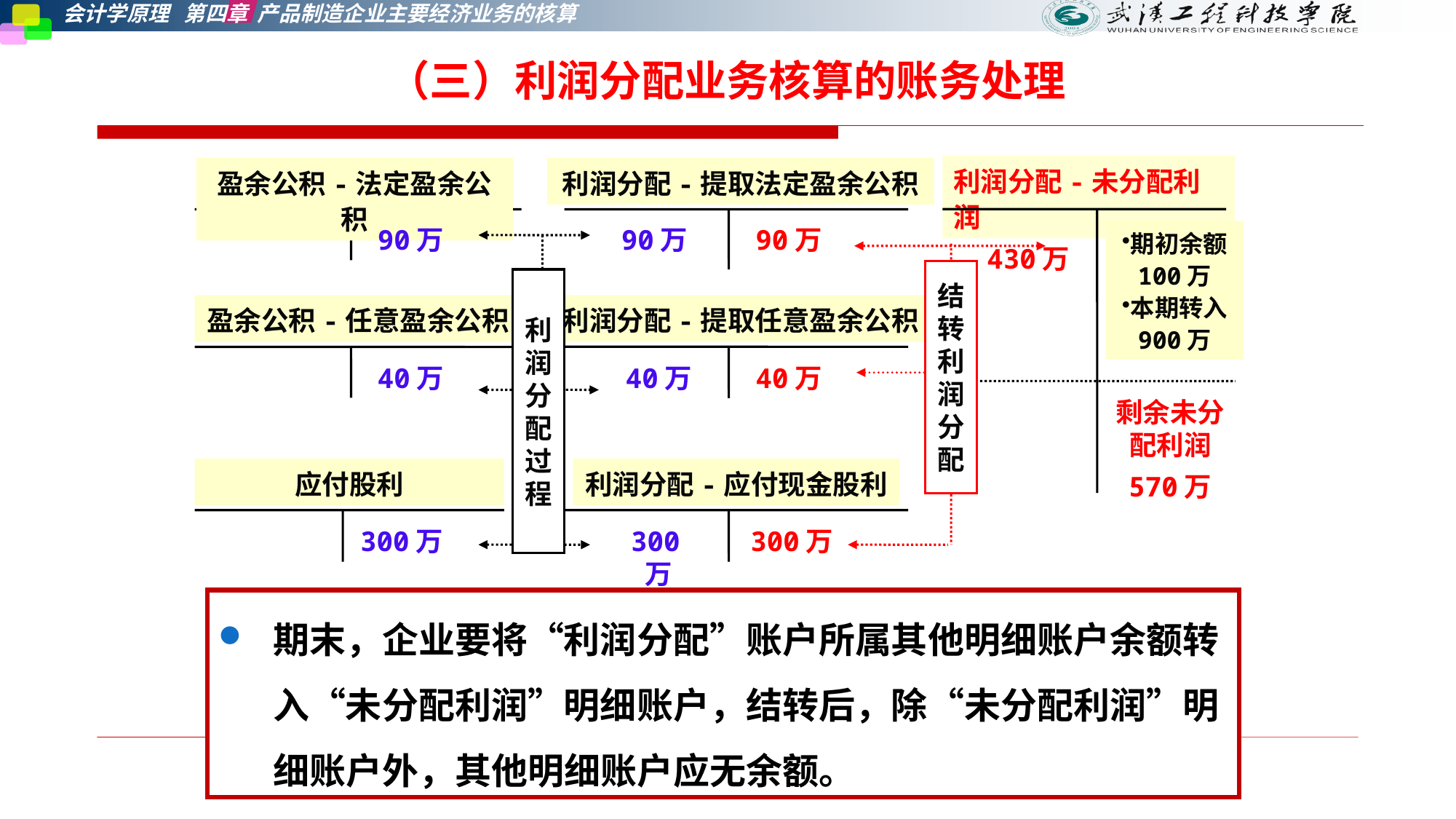

（三）利润分配业务核算的账务处理
利润分配-未分配利润
盈余公积-法定盈余公积
利润分配-提取法定盈余公积

90万
90万
90万
期初余额
100万
本期转入
900万

430万

结转利润分配
利润分配过程
盈余公积-任意盈余公积
利润分配-提取任意盈余公积

40万
40万
40万

剩余未分配利润
570万
应付股利
利润分配-应付现金股利

300万
300万
300万
期末，企业要将“利润分配”账户所属其他明细账户余额转入“未分配利润”明细账户，结转后，除“未分配利润”明细账户外，其他明细账户应无余额。